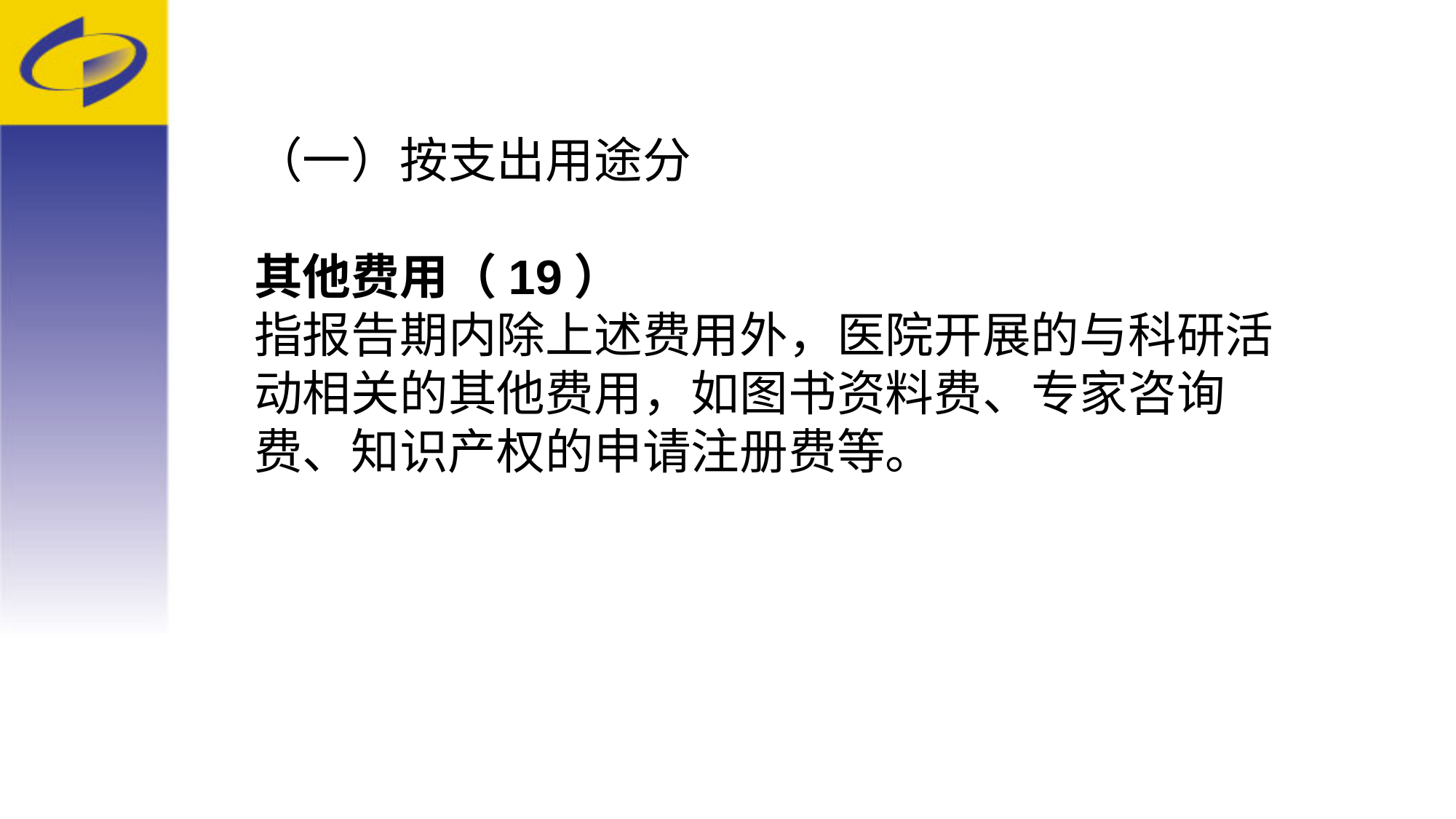

（一）按支出用途分
其他费用（19）
指报告期内除上述费用外，医院开展的与科研活动相关的其他费用，如图书资料费、专家咨询费、知识产权的申请注册费等。